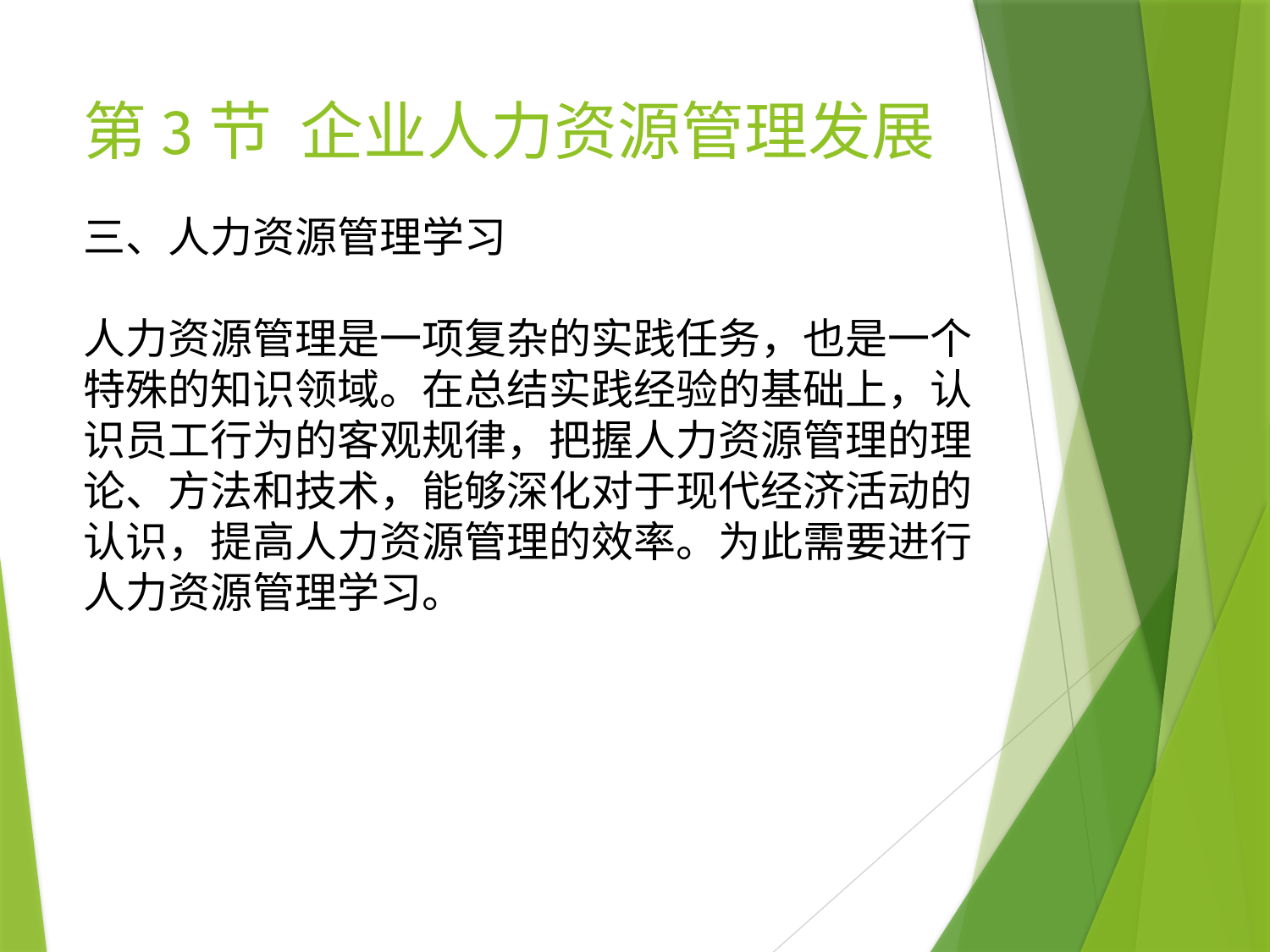

# 第3节  企业人力资源管理发展
三、人力资源管理学习

人力资源管理是一项复杂的实践任务，也是一个特殊的知识领域。在总结实践经验的基础上，认识员工行为的客观规律，把握人力资源管理的理论、方法和技术，能够深化对于现代经济活动的认识，提高人力资源管理的效率。为此需要进行人力资源管理学习。